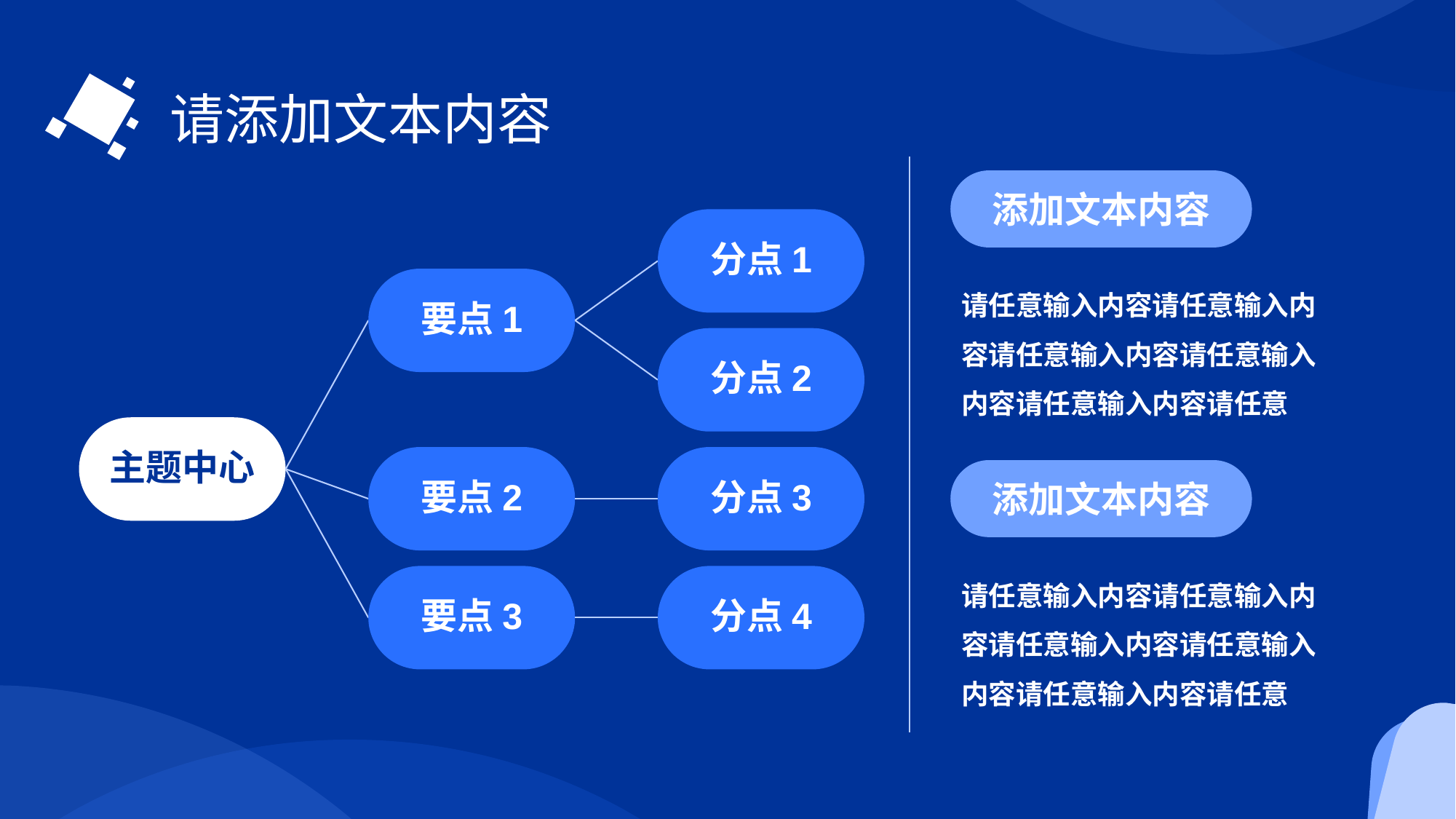

请添加文本内容
添加文本内容
分点1
请任意输入内容请任意输入内容请任意输入内容请任意输入内容请任意输入内容请任意
要点1

分点2

主题中心
要点2
分点3
添加文本内容

请任意输入内容请任意输入内容请任意输入内容请任意输入内容请任意输入内容请任意
要点3
分点4